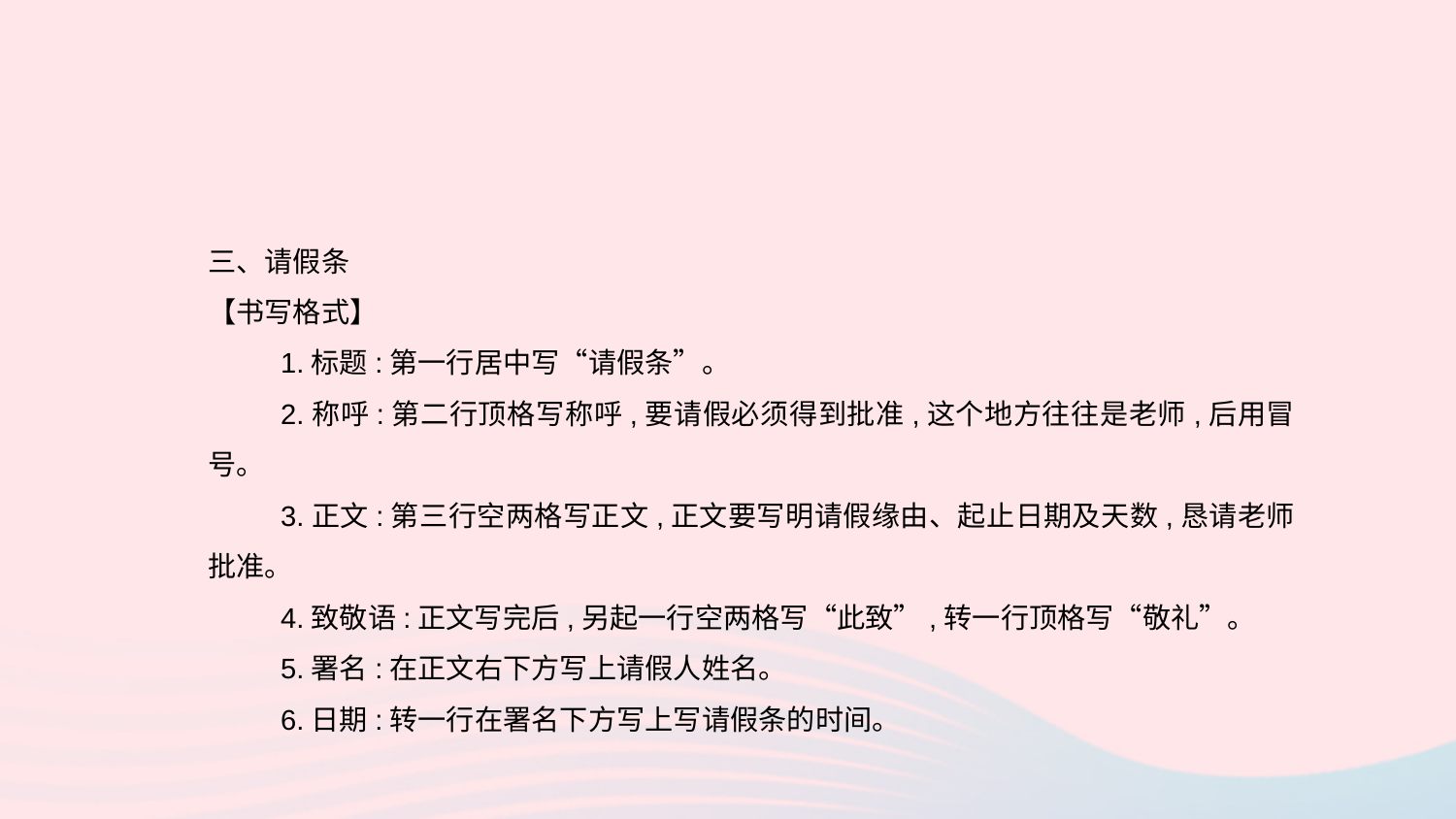

三、请假条
【书写格式】
1.标题:第一行居中写“请假条”。
2.称呼:第二行顶格写称呼,要请假必须得到批准,这个地方往往是老师,后用冒号。
3.正文:第三行空两格写正文,正文要写明请假缘由、起止日期及天数,恳请老师批准。
4.致敬语:正文写完后,另起一行空两格写“此致”,转一行顶格写“敬礼”。
5.署名:在正文右下方写上请假人姓名。
6.日期:转一行在署名下方写上写请假条的时间。